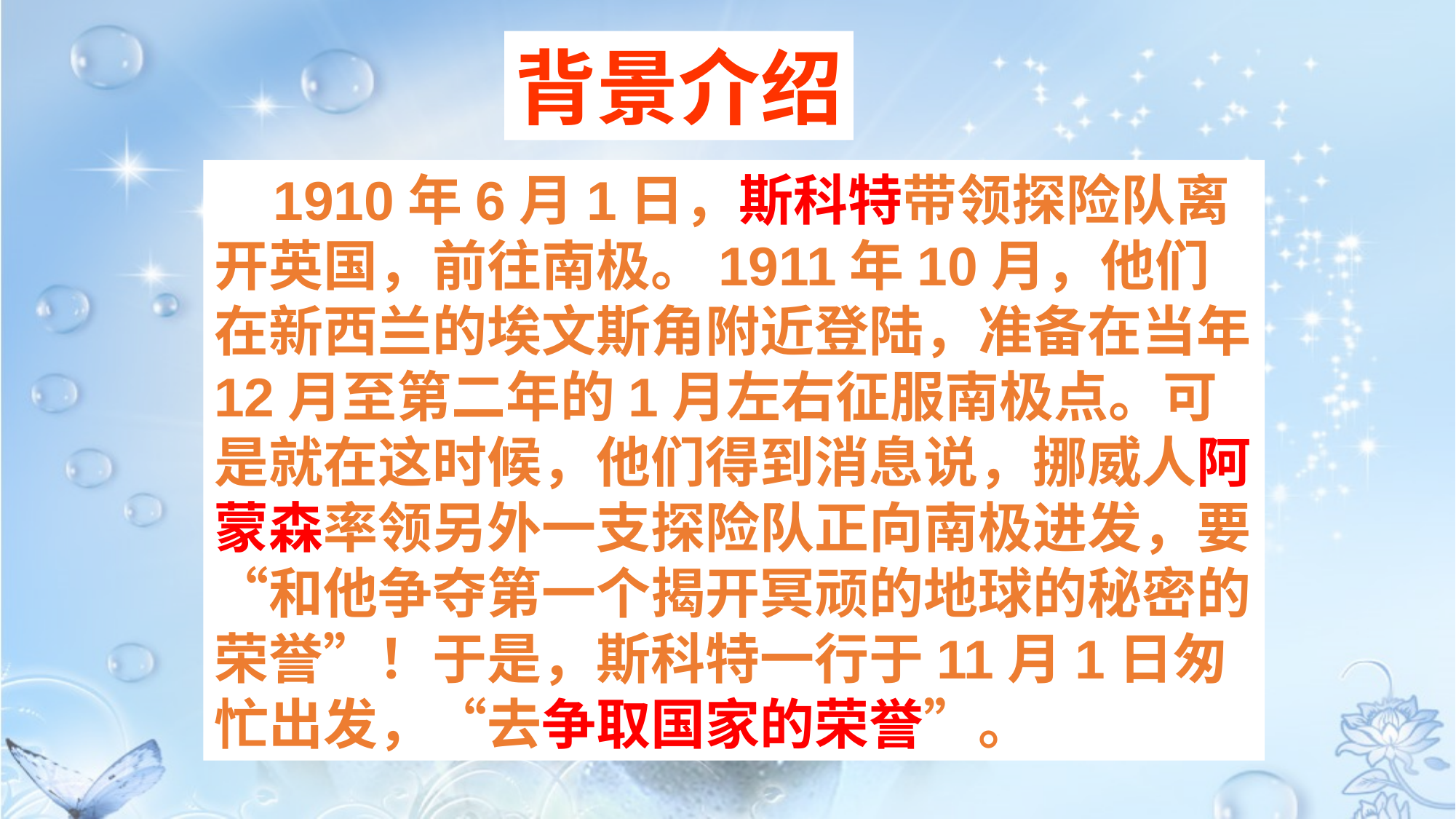

背景介绍
     1910年6月1日，斯科特带领探险队离开英国，前往南极。1911年10月，他们在新西兰的埃文斯角附近登陆，准备在当年12月至第二年的1月左右征服南极点。可是就在这时候，他们得到消息说，挪威人阿蒙森率领另外一支探险队正向南极进发，要“和他争夺第一个揭开冥顽的地球的秘密的荣誉”！于是，斯科特一行于11月1日匆忙出发，“去争取国家的荣誉”。